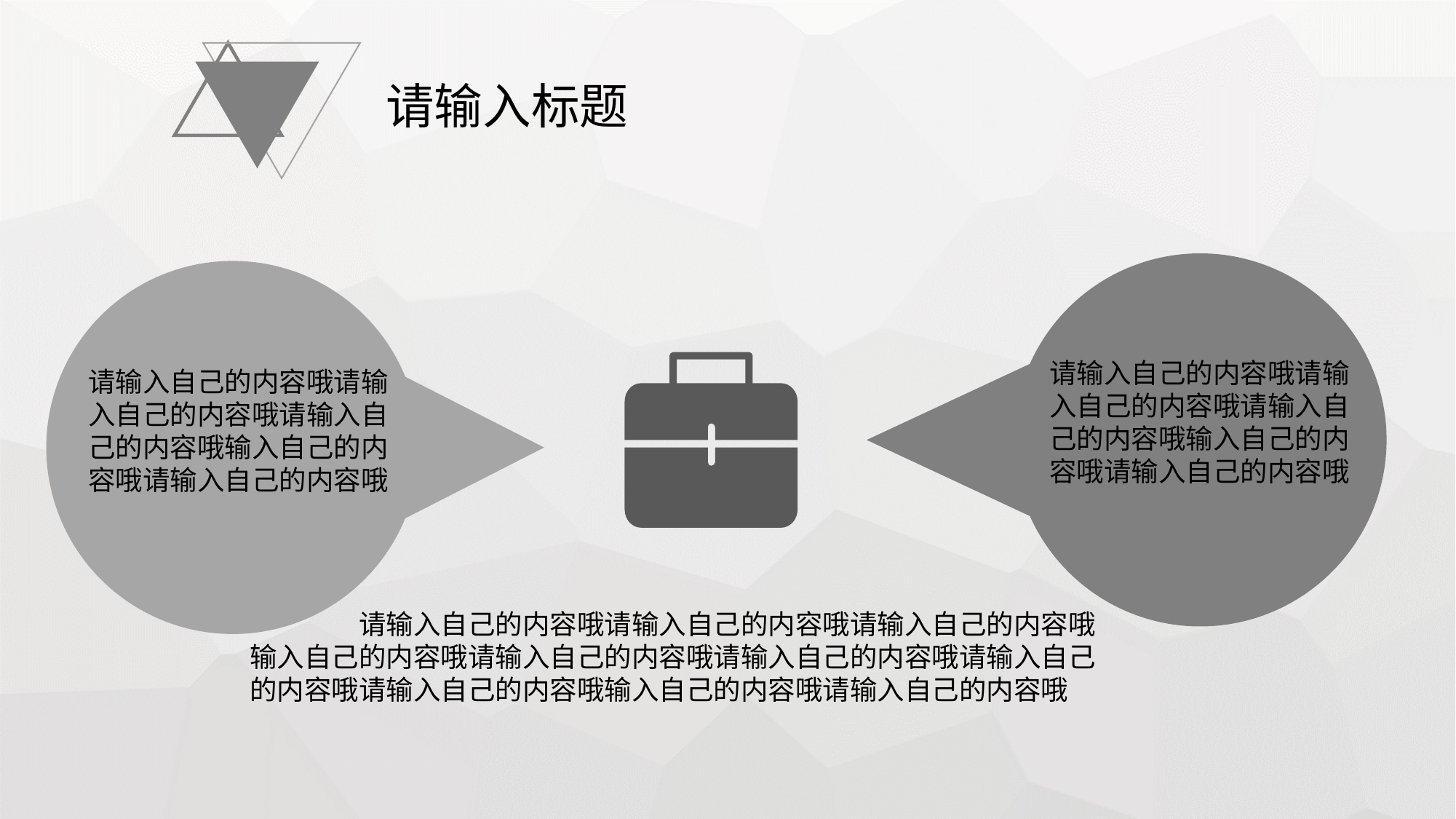

请输入标题

请输入自己的内容哦请输入自己的内容哦请输入自己的内容哦输入自己的内容哦请输入自己的内容哦

请输入自己的内容哦请输入自己的内容哦请输入自己的内容哦输入自己的内容哦请输入自己的内容哦

	请输入自己的内容哦请输入自己的内容哦请输入自己的内容哦输入自己的内容哦请输入自己的内容哦请输入自己的内容哦请输入自己的内容哦请输入自己的内容哦输入自己的内容哦请输入自己的内容哦